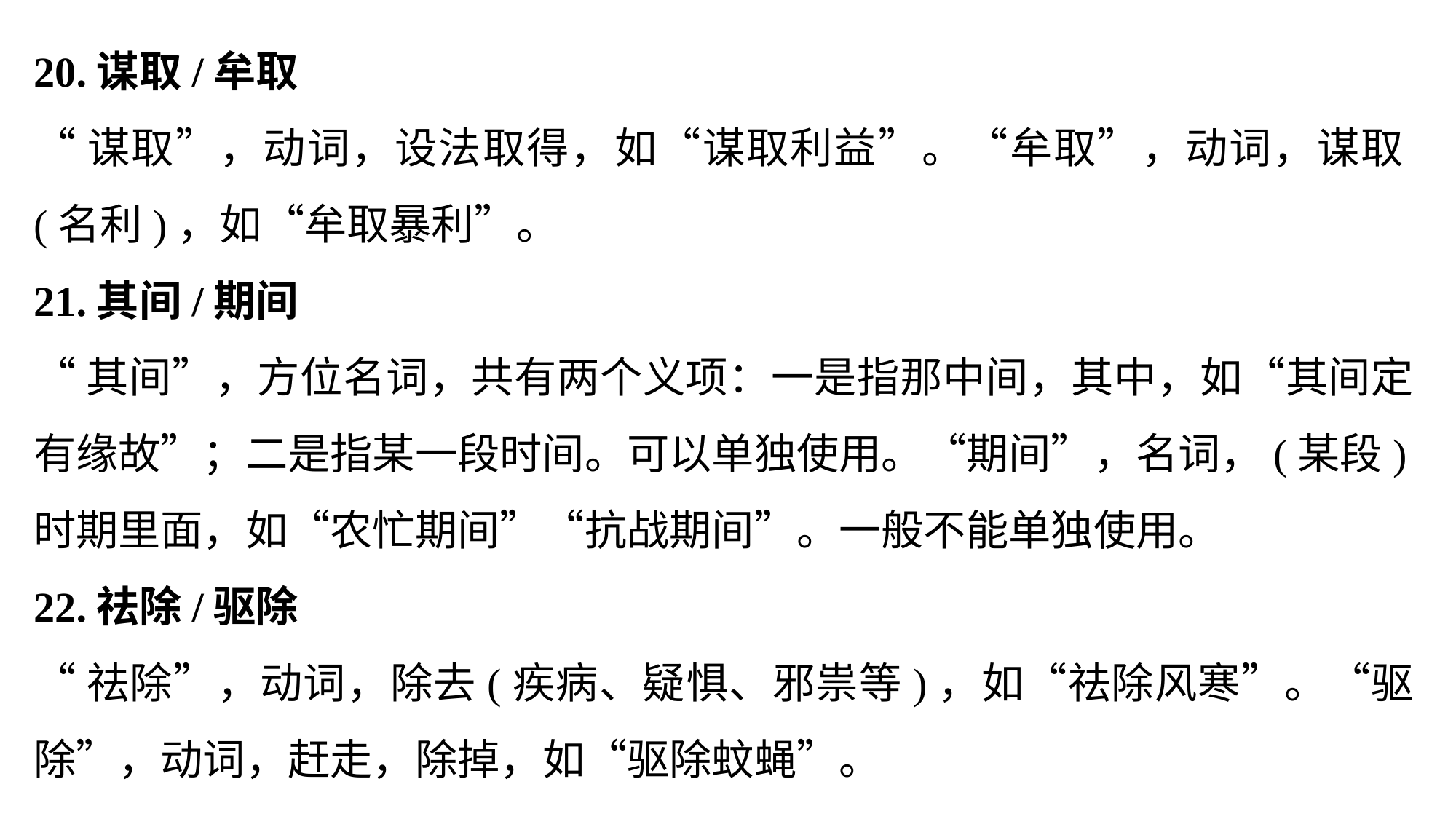

20.谋取/牟取
“谋取”，动词，设法取得，如“谋取利益”。“牟取”，动词，谋取(名利)，如“牟取暴利”。
21.其间/期间
“其间”，方位名词，共有两个义项：一是指那中间，其中，如“其间定有缘故”；二是指某一段时间。可以单独使用。“期间”，名词，(某段)时期里面，如“农忙期间”“抗战期间”。一般不能单独使用。
22.祛除/驱除
“祛除”，动词，除去(疾病、疑惧、邪祟等)，如“祛除风寒”。“驱除”，动词，赶走，除掉，如“驱除蚊蝇”。